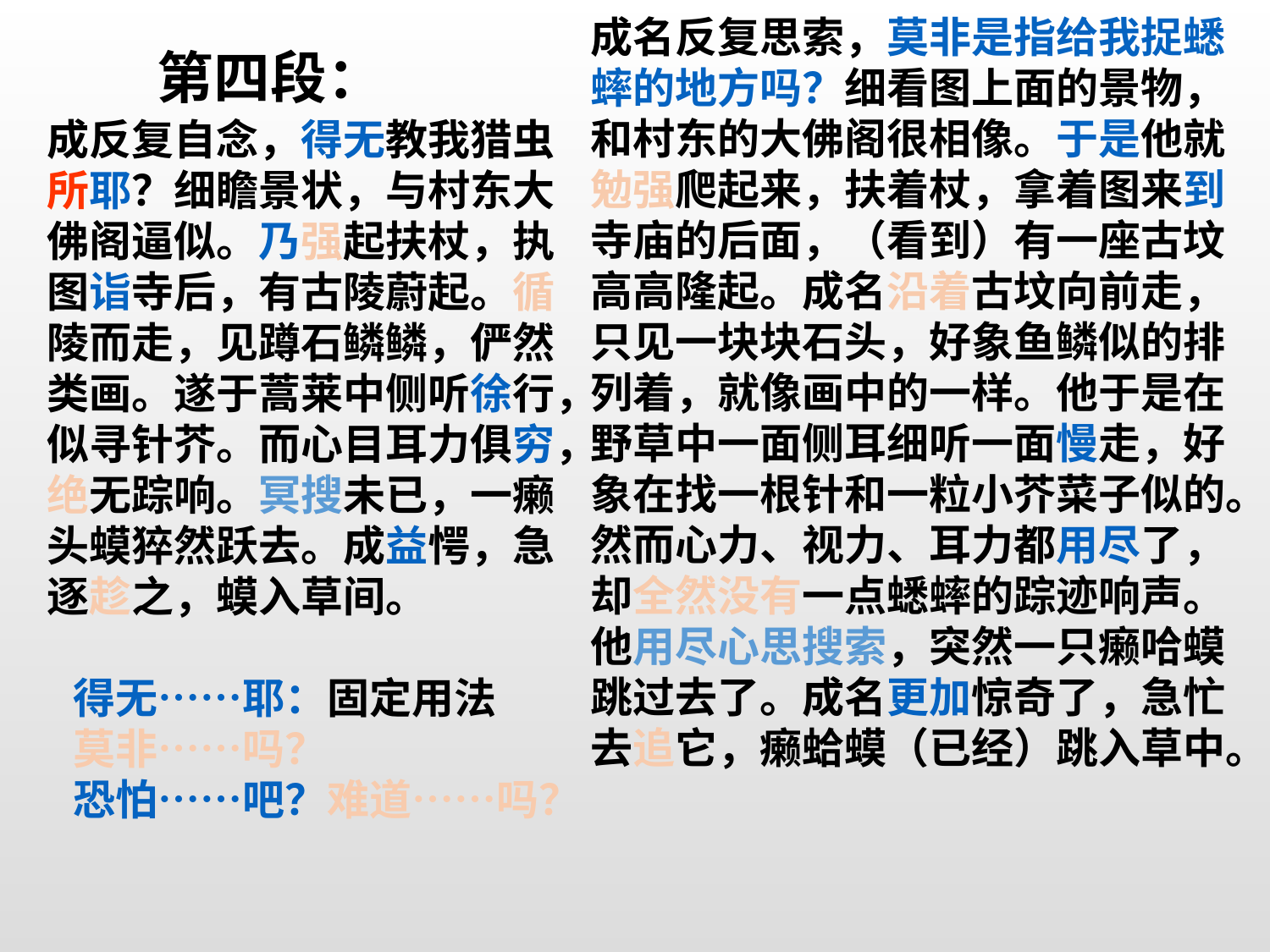

成名反复思索，莫非是指给我捉蟋蟀的地方吗？细看图上面的景物，和村东的大佛阁很相像。于是他就勉强爬起来，扶着杖，拿着图来到寺庙的后面，（看到）有一座古坟高高隆起。成名沿着古坟向前走，只见一块块石头，好象鱼鳞似的排列着，就像画中的一样。他于是在野草中一面侧耳细听一面慢走，好象在找一根针和一粒小芥菜子似的。然而心力、视力、耳力都用尽了，却全然没有一点蟋蟀的踪迹响声。他用尽心思搜索，突然一只癞哈蟆跳过去了。成名更加惊奇了，急忙去追它，癞蛤蟆（已经）跳入草中。
第四段：
成反复自念，得无教我猎虫所耶？细瞻景状，与村东大佛阁逼似。乃强起扶杖，执图诣寺后，有古陵蔚起。循陵而走，见蹲石鳞鳞，俨然类画。遂于蒿莱中侧听徐行，似寻针芥。而心目耳力俱穷，绝无踪响。冥搜未已，一癞头蟆猝然跃去。成益愕，急逐趁之，蟆入草间。

得无……耶：固定用法
莫非……吗？
恐怕……吧？难道……吗？